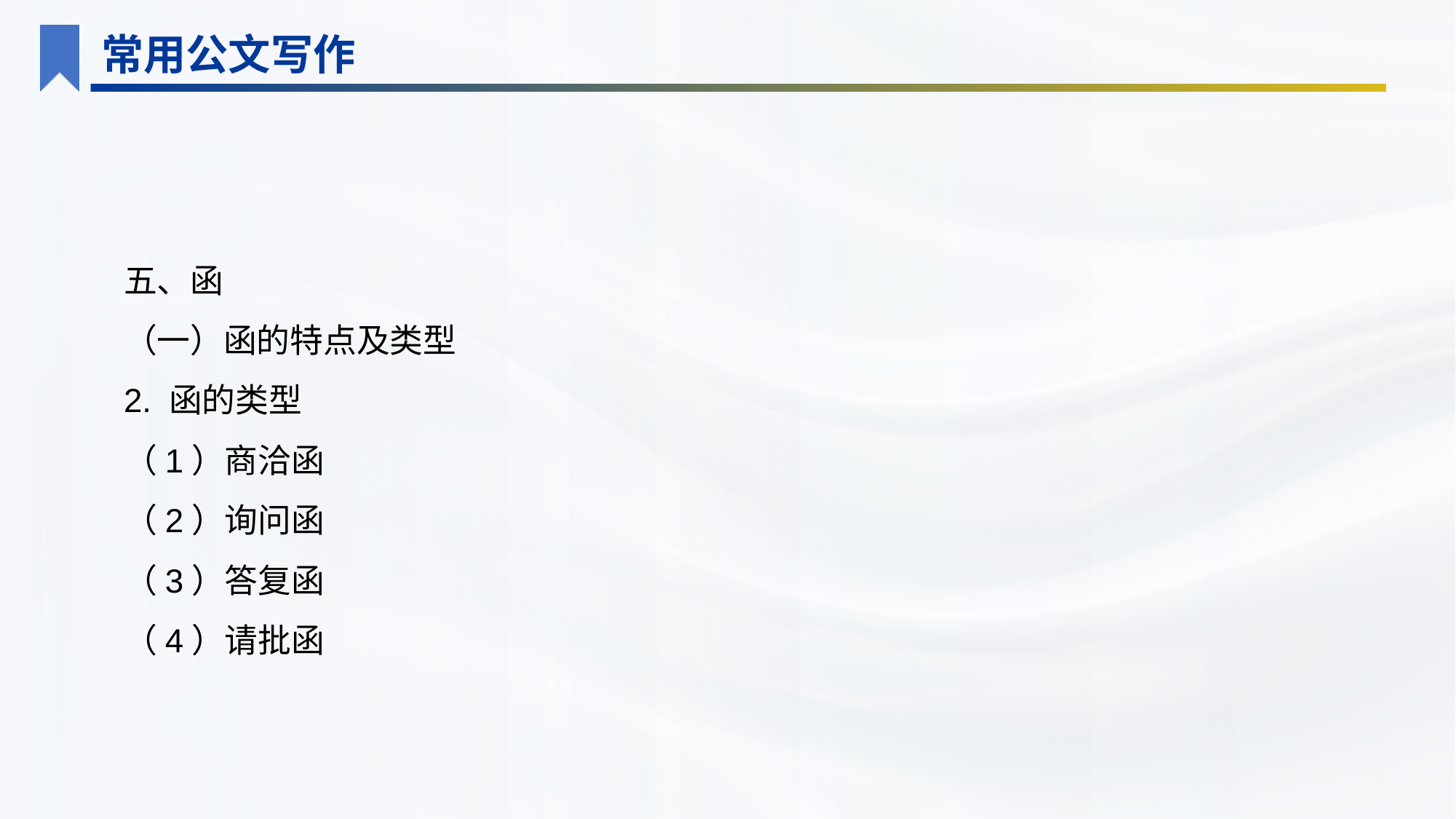

常用公文写作
五、函
（一）函的特点及类型
2. 函的类型
（1）商洽函
（2）询问函
（3）答复函
（4）请批函